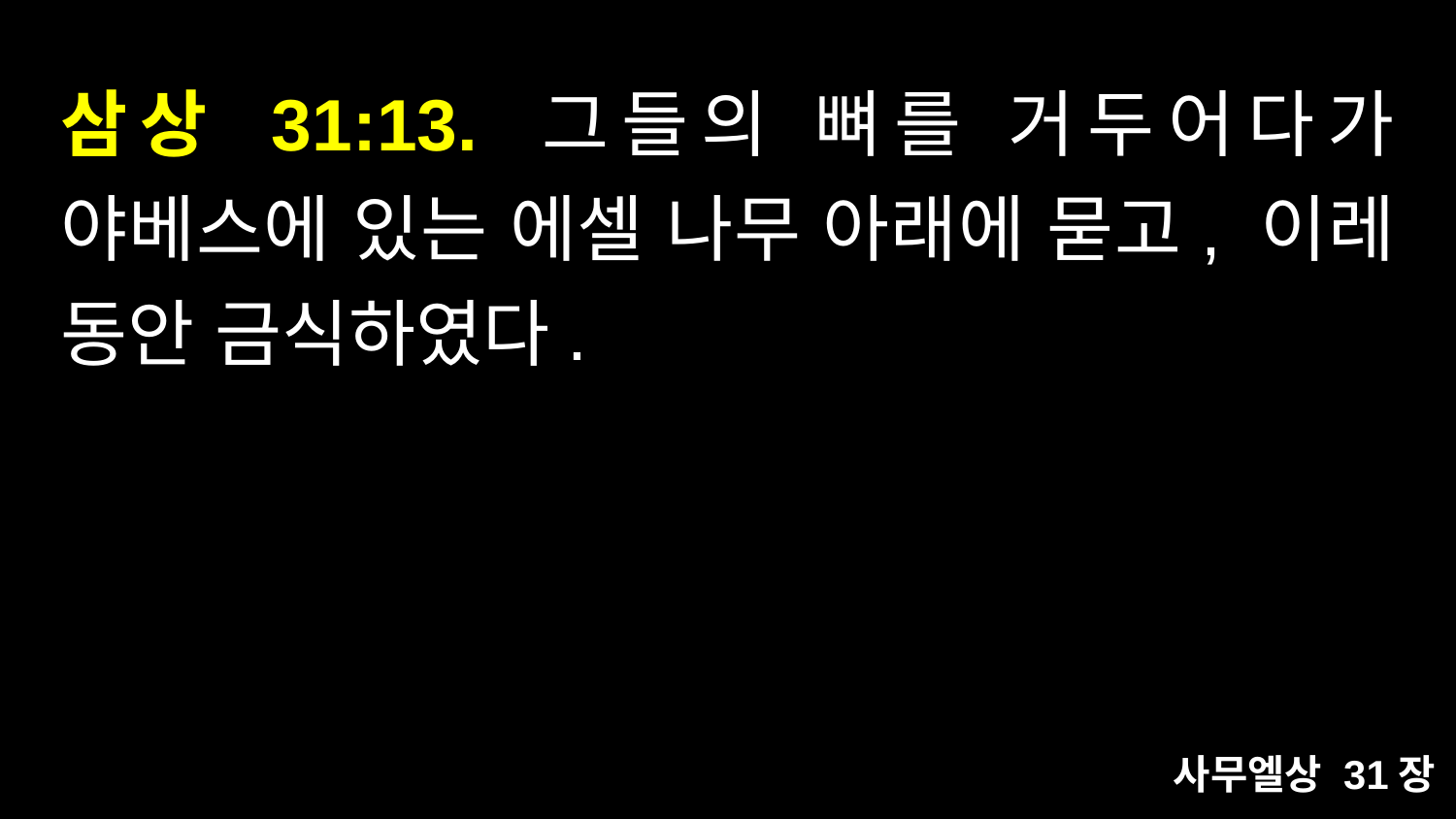

# 삼상 31:13. 그들의 뼈를 거두어다가 야베스에 있는 에셀 나무 아래에 묻고, 이레 동안 금식하였다.
사무엘상 31장